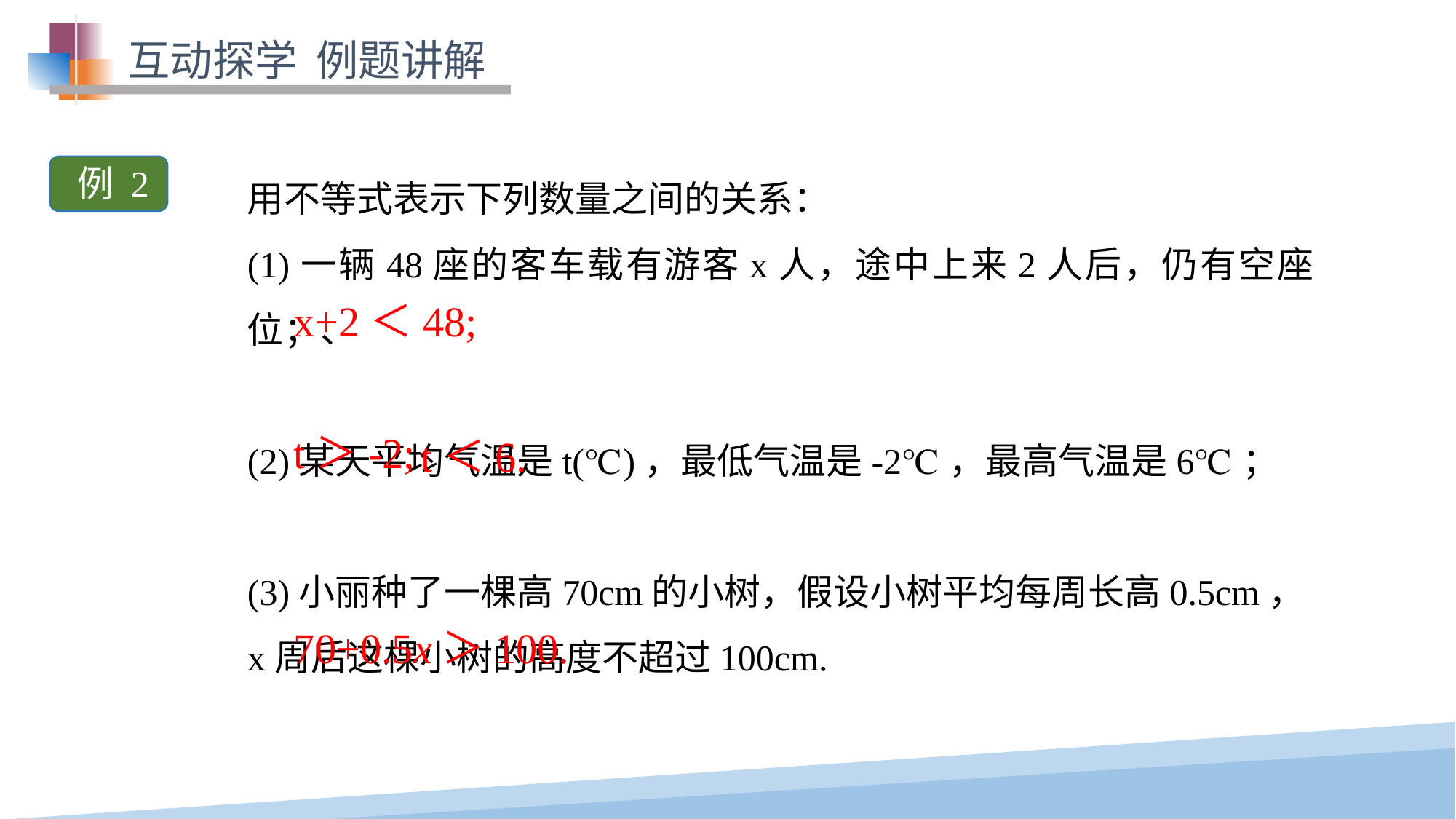

互动探学  例题讲解
用不等式表示下列数量之间的关系：
(1)一辆48座的客车载有游客x人，途中上来2人后，仍有空座位；、

(2)某天平均气温是t(℃)，最低气温是-2℃，最高气温是6℃；

(3)小丽种了一棵高70cm的小树，假设小树平均每周长高0.5cm，x周后这棵小树的高度不超过100cm.
 例 2

x+2＜48;
t＞-2;
t＜6.
70+0.5x＞100.